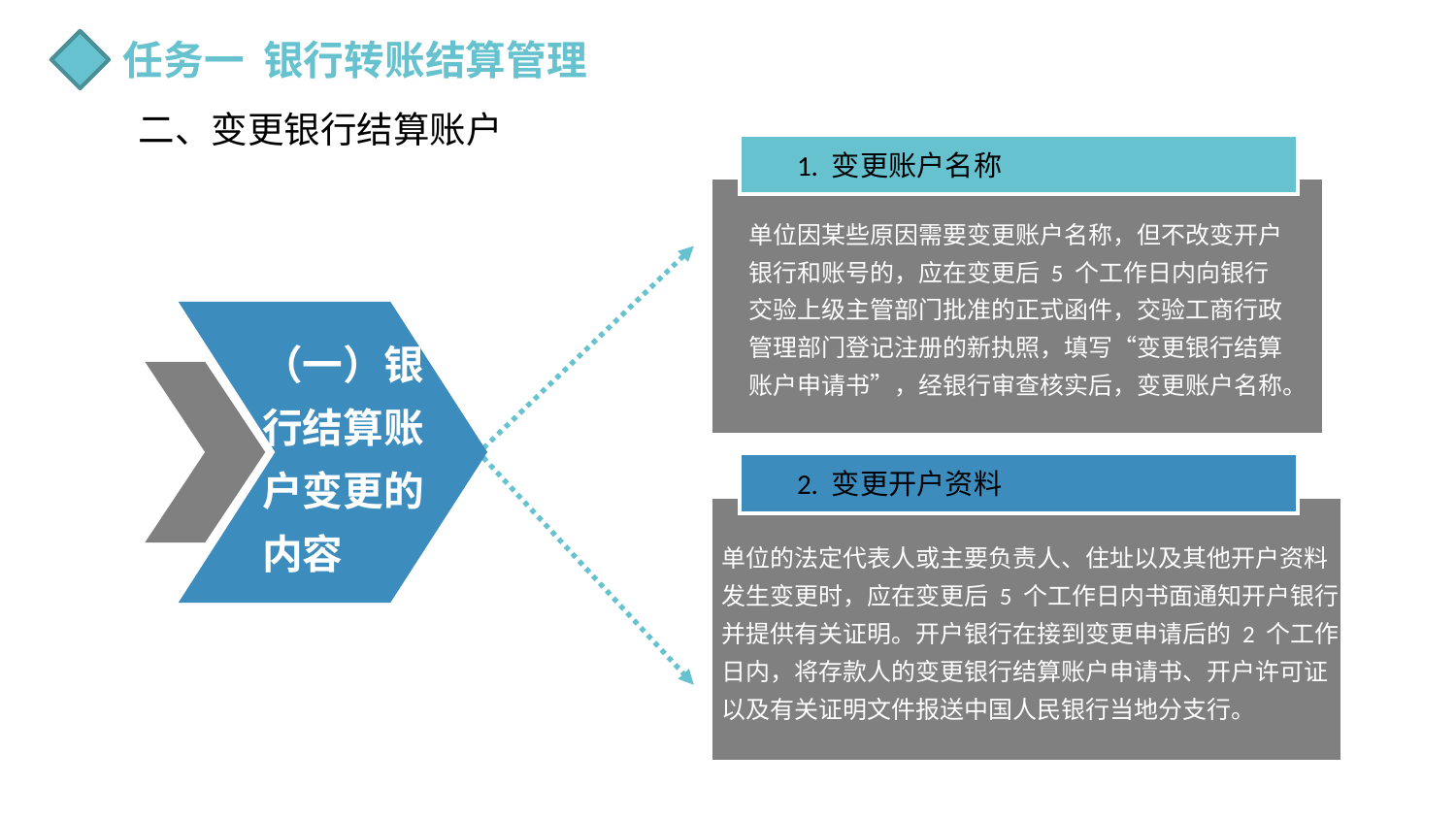

任务一  银行转账结算管理

二、变更银行结算账户
1. 变更账户名称

单位因某些原因需要变更账户名称，但不改变开户银行和账号的，应在变更后 5 个工作日内向银行交验上级主管部门批准的正式函件，交验工商行政管理部门登记注册的新执照，填写“变更银行结算账户申请书”，经银行审查核实后，变更账户名称。

（一）银行结算账户变更的内容

2. 变更开户资料

单位的法定代表人或主要负责人、住址以及其他开户资料发生变更时，应在变更后 5 个工作日内书面通知开户银行并提供有关证明。开户银行在接到变更申请后的 2 个工作日内，将存款人的变更银行结算账户申请书、开户许可证以及有关证明文件报送中国人民银行当地分支行。